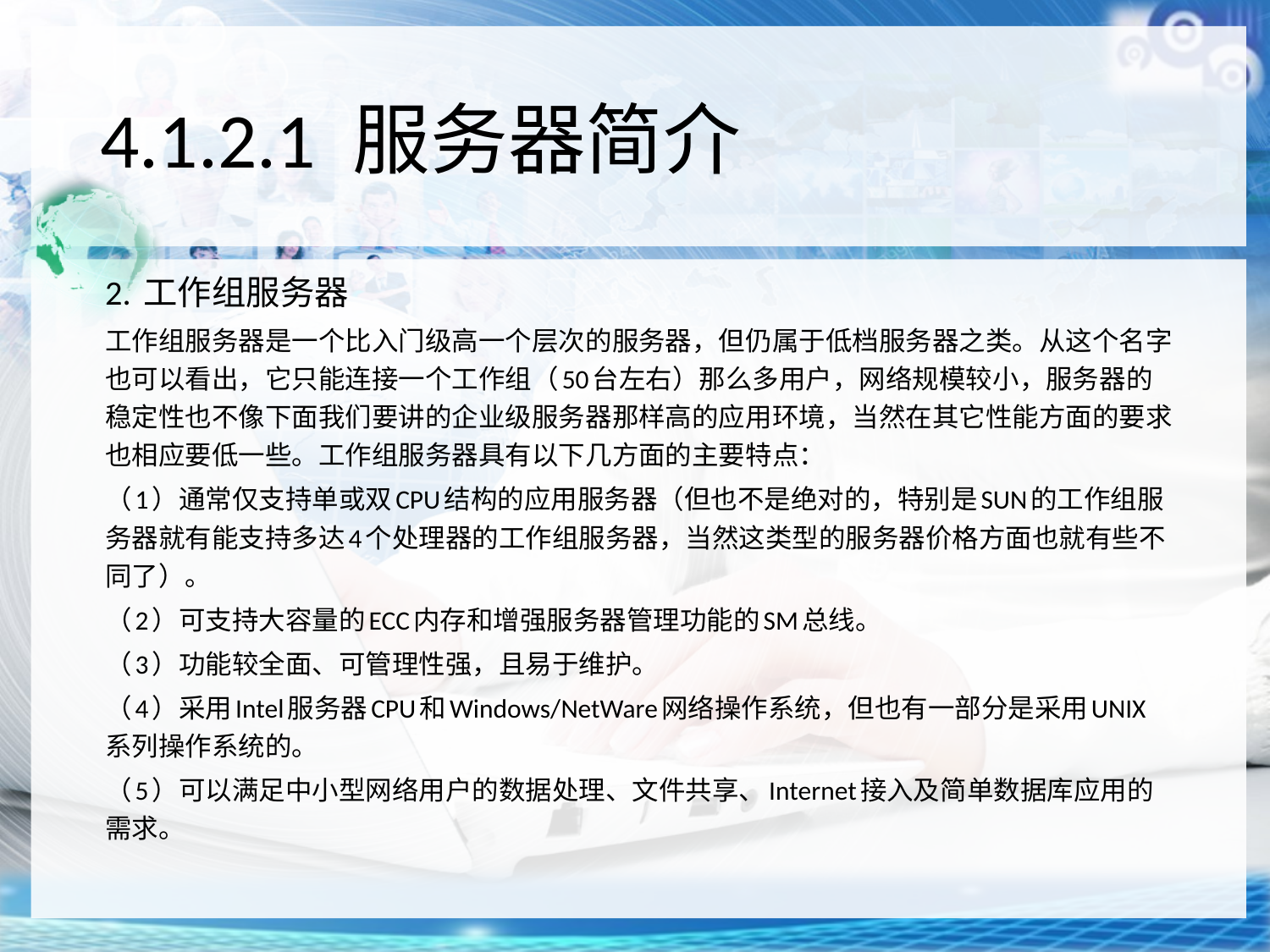

# 4.1.2.1 服务器简介
2. 工作组服务器
工作组服务器是一个比入门级高一个层次的服务器，但仍属于低档服务器之类。从这个名字也可以看出，它只能连接一个工作组（50台左右）那么多用户，网络规模较小，服务器的稳定性也不像下面我们要讲的企业级服务器那样高的应用环境，当然在其它性能方面的要求也相应要低一些。工作组服务器具有以下几方面的主要特点：
（1）通常仅支持单或双CPU结构的应用服务器（但也不是绝对的，特别是SUN的工作组服务器就有能支持多达4个处理器的工作组服务器，当然这类型的服务器价格方面也就有些不同了）。
（2）可支持大容量的ECC内存和增强服务器管理功能的SM总线。
（3）功能较全面、可管理性强，且易于维护。
（4）采用Intel服务器CPU和Windows/NetWare网络操作系统，但也有一部分是采用UNIX系列操作系统的。
（5）可以满足中小型网络用户的数据处理、文件共享、Internet接入及简单数据库应用的需求。